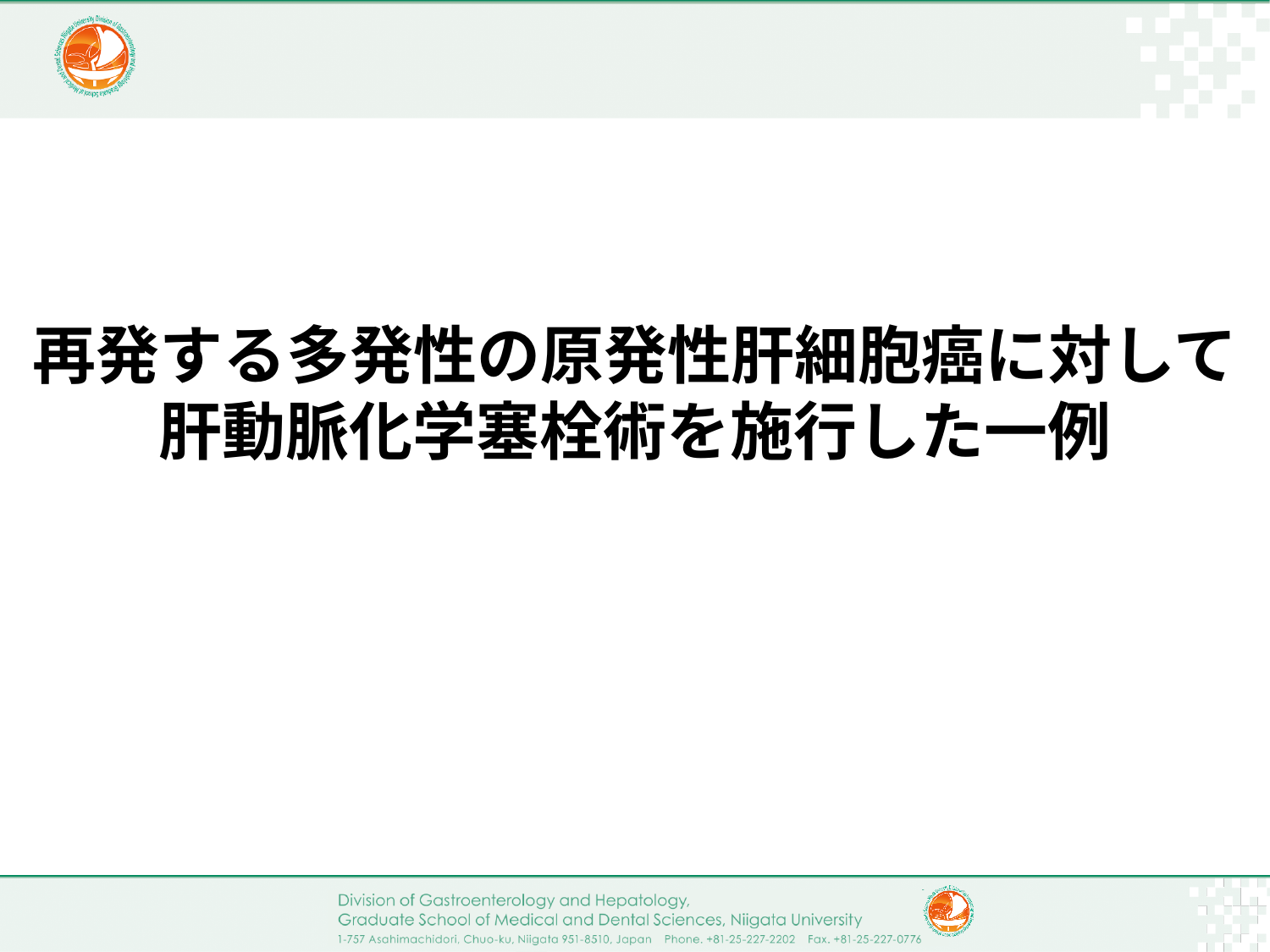

再発する多発性の原発性肝細胞癌に対して
肝動脈化学塞栓術を施行した一例